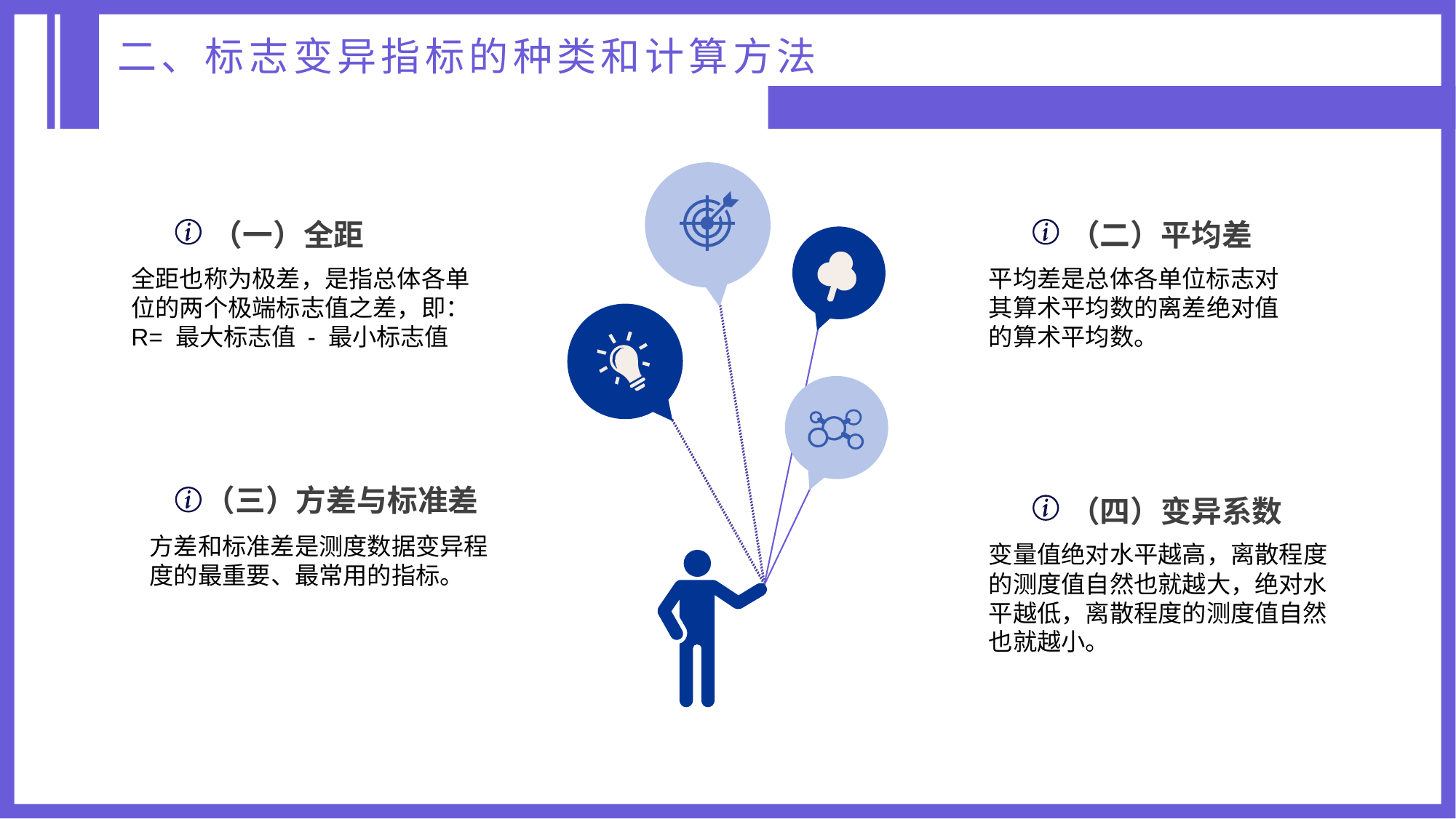

二、标志变异指标的种类和计算方法

（一）全距

全距也称为极差，是指总体各单位的两个极端标志值之差，即：
R= 最大标志值 - 最小标志值
（二）平均差

平均差是总体各单位标志对其算术平均数的离差绝对值的算术平均数。
（三）方差与标准差

方差和标准差是测度数据变异程度的最重要、最常用的指标。
（四）变异系数

变量值绝对水平越高，离散程度的测度值自然也就越大，绝对水平越低，离散程度的测度值自然也就越小。